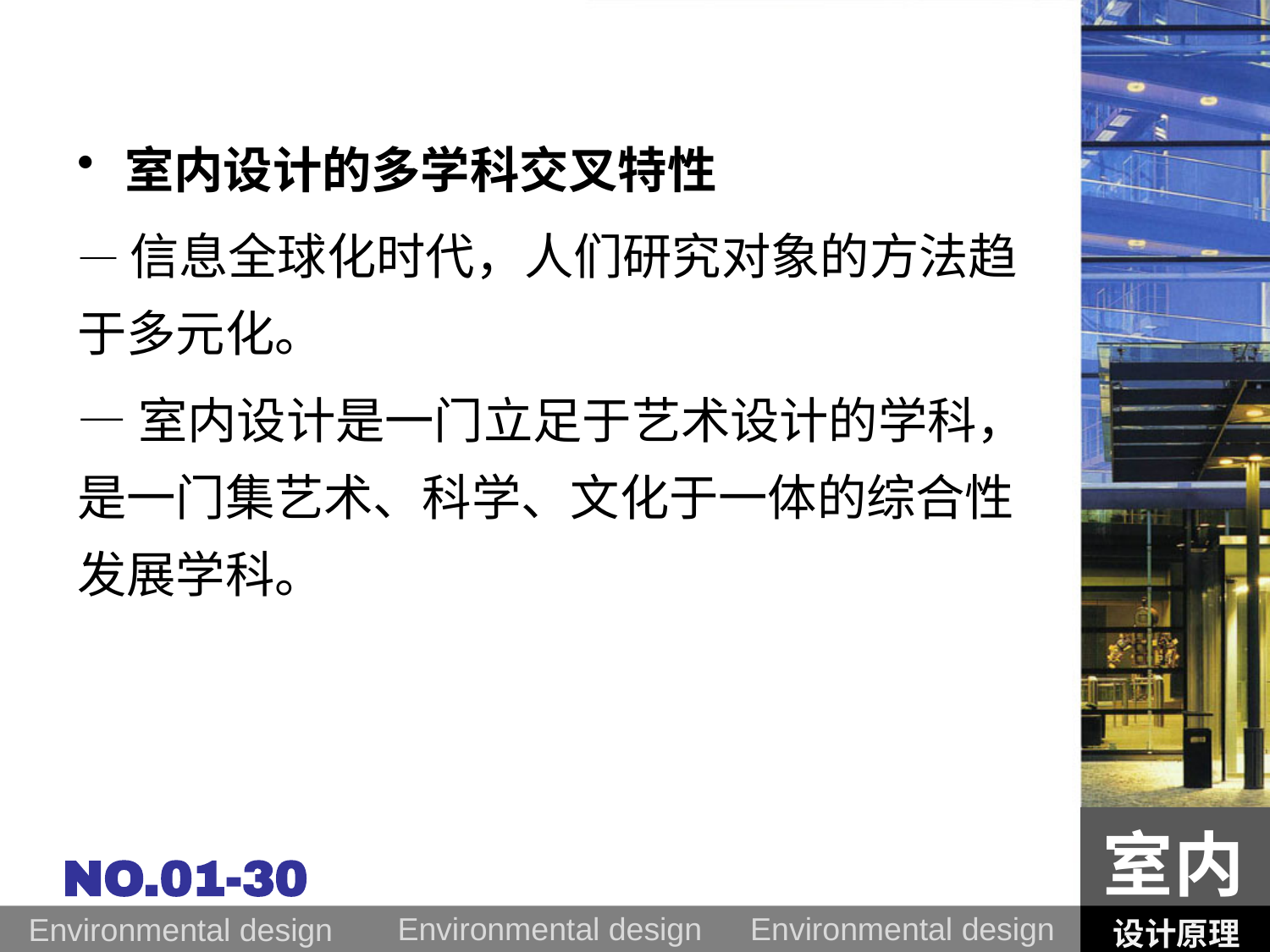

室内设计的多学科交叉特性
—信息全球化时代，人们研究对象的方法趋于多元化。
—室内设计是一门立足于艺术设计的学科，是一门集艺术、科学、文化于一体的综合性发展学科。
室内

NO.01-30
设计原理
Environmental design
Environmental design
Environmental design